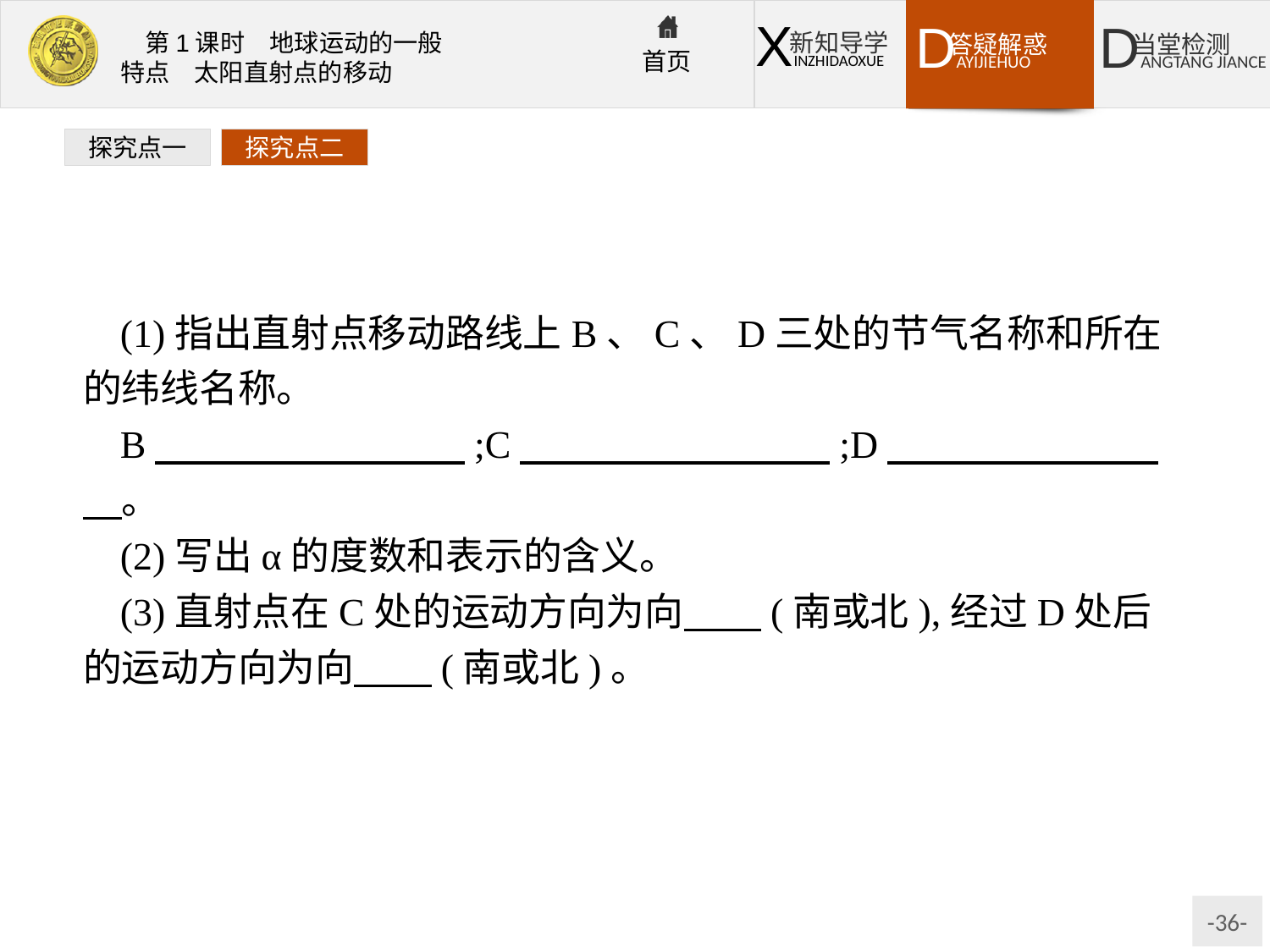

探究点一
探究点二
(1)指出直射点移动路线上B、C、D三处的节气名称和所在的纬线名称。
B　　　　　　　　;C　　　　　　　　;D　　　　　　　　。
(2)写出α的度数和表示的含义。
(3)直射点在C处的运动方向为向　　(南或北),经过D处后的运动方向为向　　(南或北)。